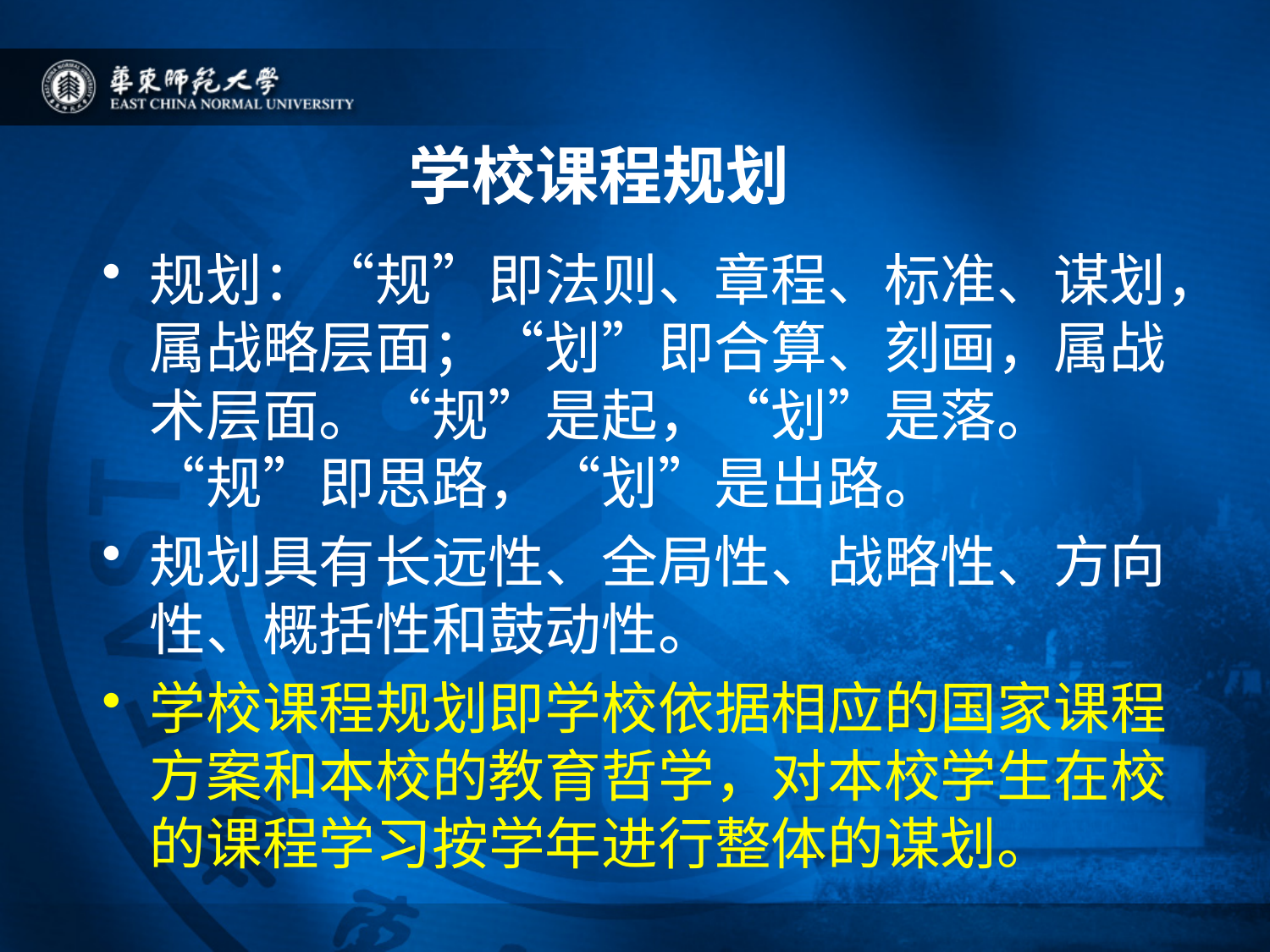

# 学校课程规划
规划：“规”即法则、章程、标准、谋划，属战略层面；“划”即合算、刻画，属战术层面。“规”是起，“划”是落。“规”即思路，“划”是出路。
规划具有长远性、全局性、战略性、方向性、概括性和鼓动性。
学校课程规划即学校依据相应的国家课程方案和本校的教育哲学，对本校学生在校的课程学习按学年进行整体的谋划。